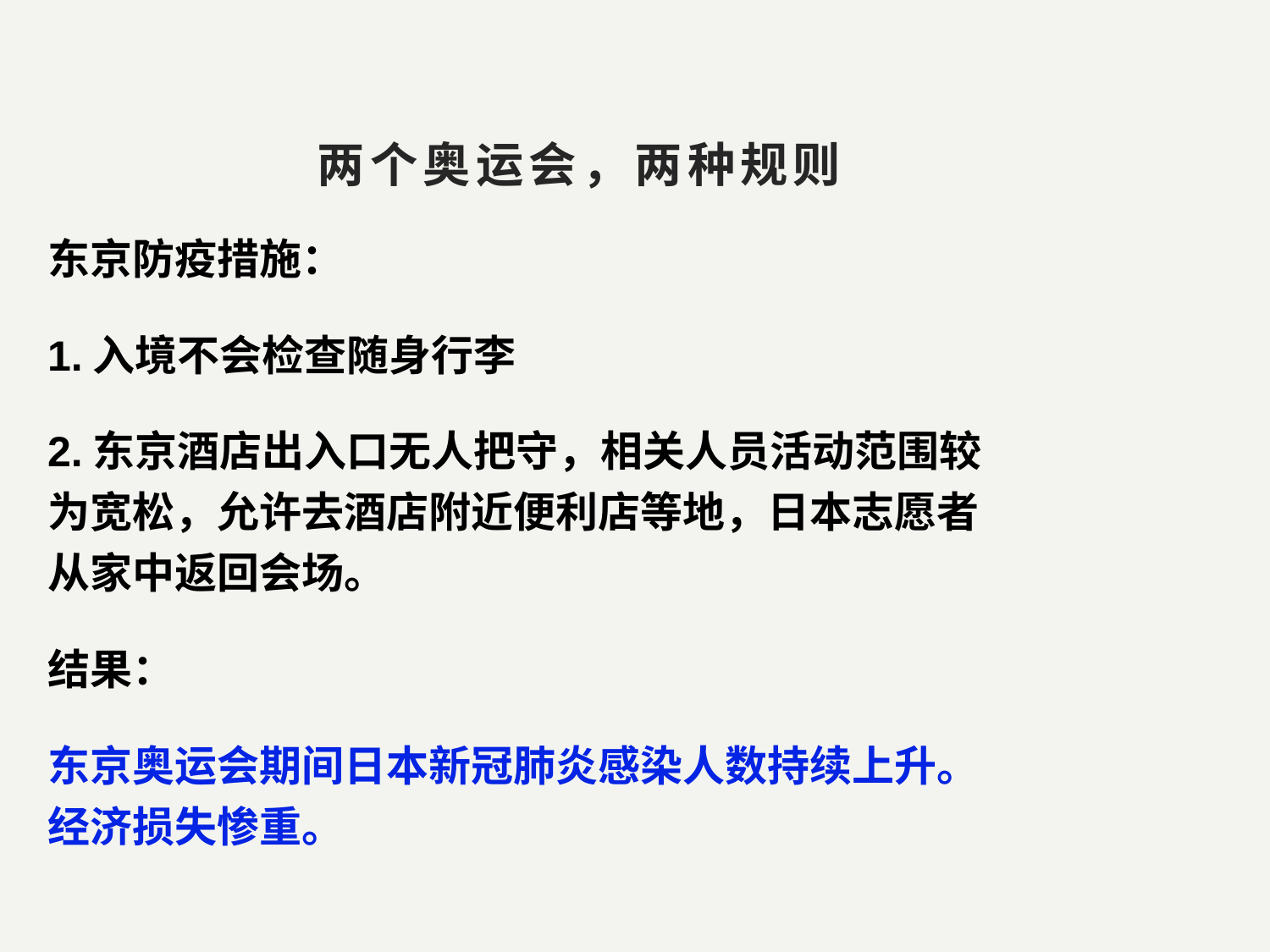

两个奥运会，两种规则
东京防疫措施：
1.入境不会检查随身行李
2.东京酒店出入口无人把守，相关人员活动范围较为宽松，允许去酒店附近便利店等地，日本志愿者从家中返回会场。
结果：
东京奥运会期间日本新冠肺炎感染人数持续上升。经济损失惨重。